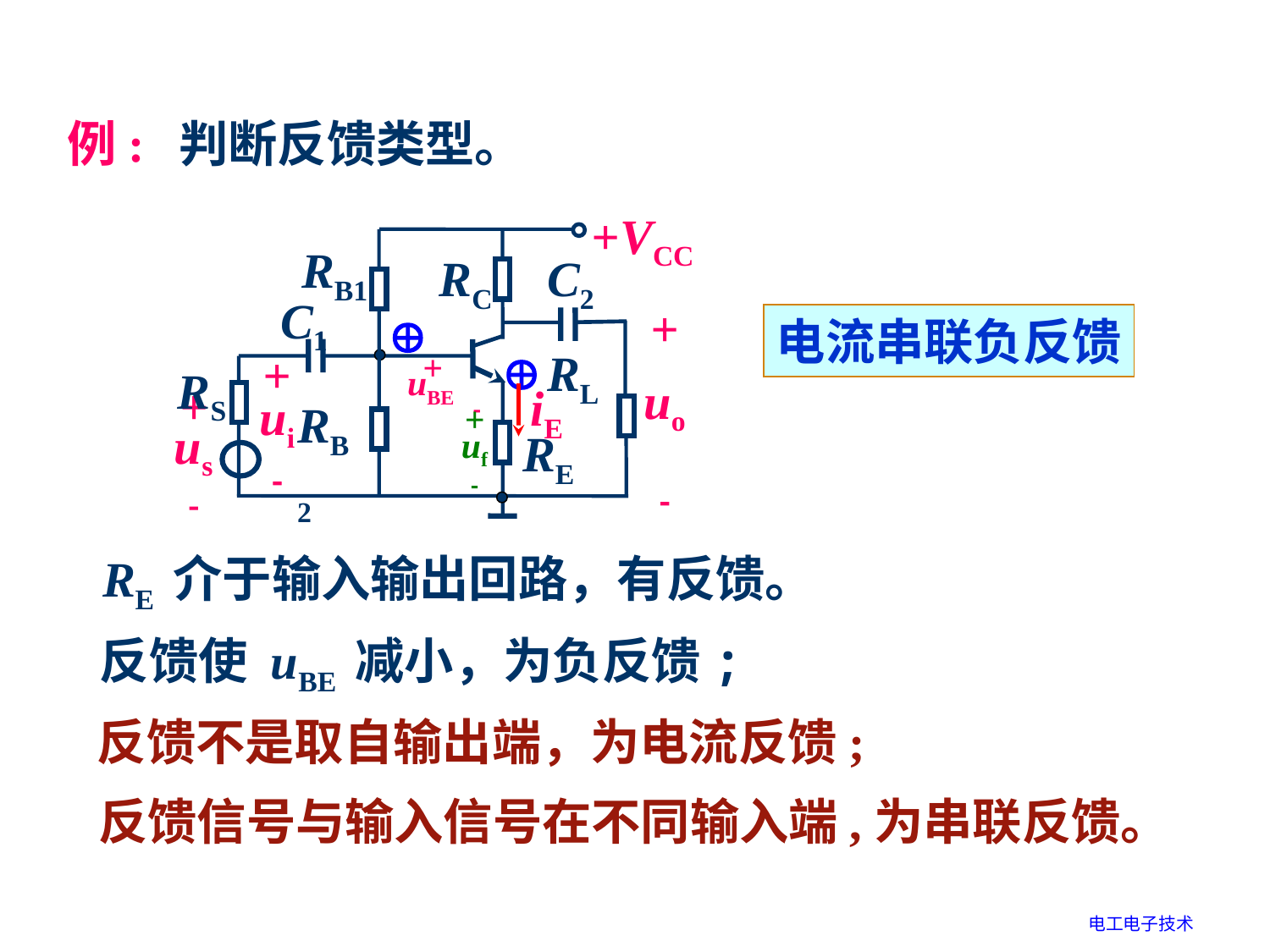

例:  判断反馈类型。
+VCC

RB1
RC
C2

C1

+
uo
−

RL
+

RS

uBE

+
ui
−
iE
−

RB2

+
us
−

+
uf
−

RE

⊕
电流串联负反馈
⊕
RE 介于输入输出回路，有反馈。
反馈使 uBE 减小，为负反馈;
反馈不是取自输出端，为电流反馈;
反馈信号与输入信号在不同输入端,为串联反馈。
电工电子技术